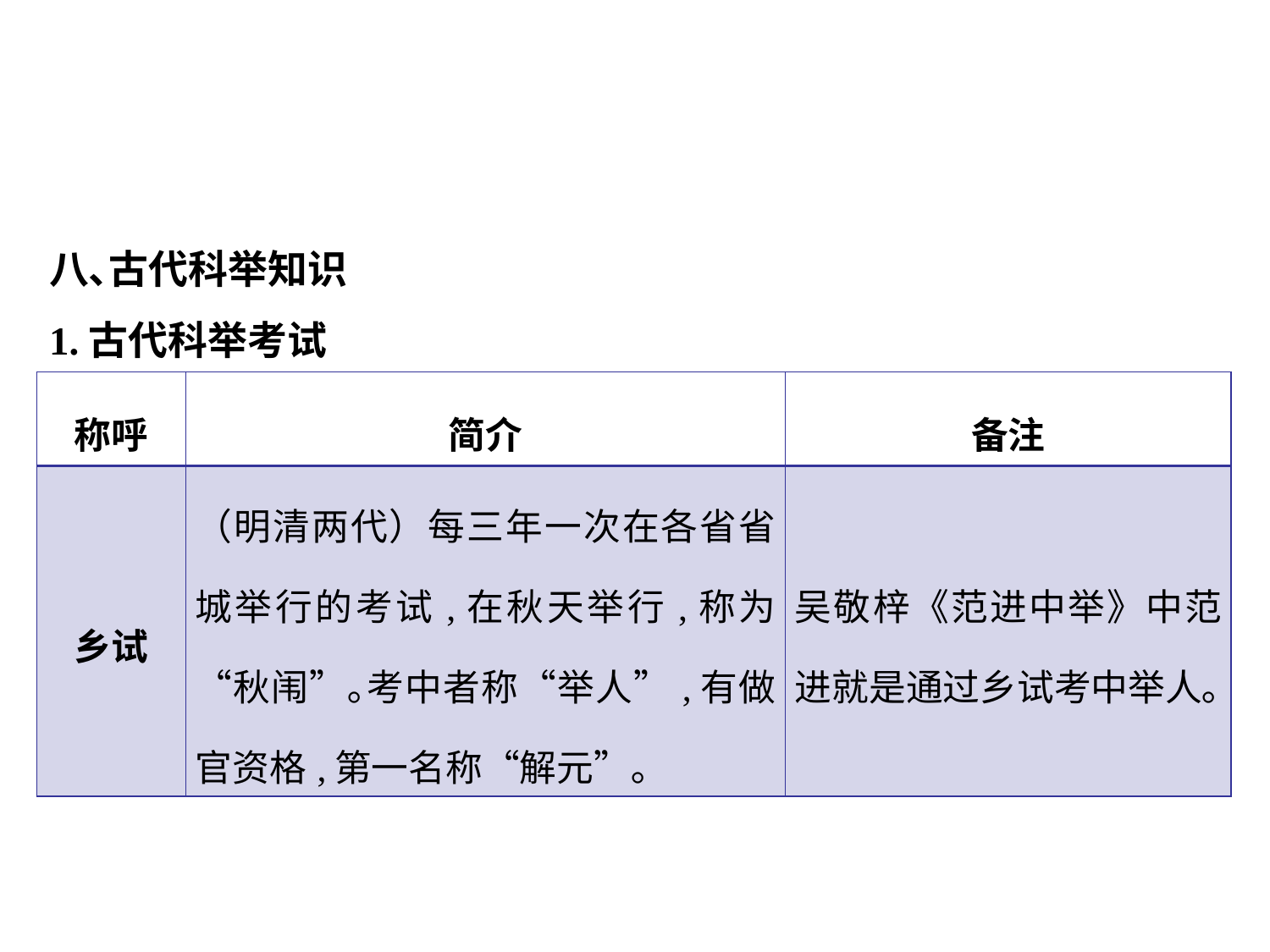

八､古代科举知识
1.古代科举考试
| 称呼 | 简介 | 备注 |
| --- | --- | --- |
| 乡试 | （明清两代）每三年一次在各省省城举行的考试,在秋天举行,称为“秋闱”｡考中者称“举人”,有做官资格,第一名称“解元”｡ | 吴敬梓《范进中举》中范进就是通过乡试考中举人｡ |